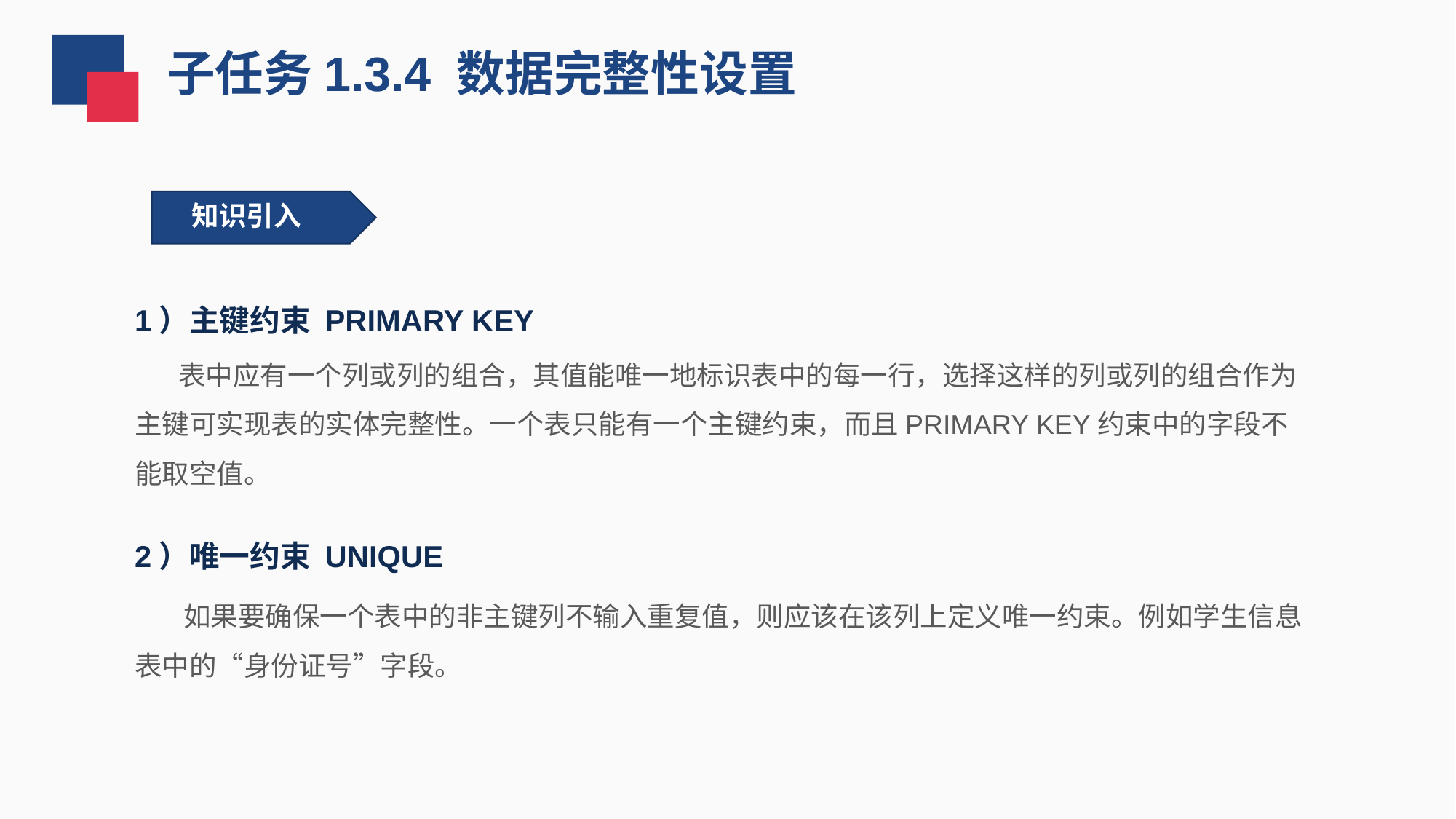

子任务1.3.4 数据完整性设置

知识引入
1）主键约束 PRIMARY KEY
      表中应有一个列或列的组合，其值能唯一地标识表中的每一行，选择这样的列或列的组合作为主键可实现表的实体完整性。一个表只能有一个主键约束，而且PRIMARY KEY约束中的字段不能取空值。
2）唯一约束 UNIQUE
      如果要确保一个表中的非主键列不输入重复值，则应该在该列上定义唯一约束。例如学生信息表中的“身份证号”字段。